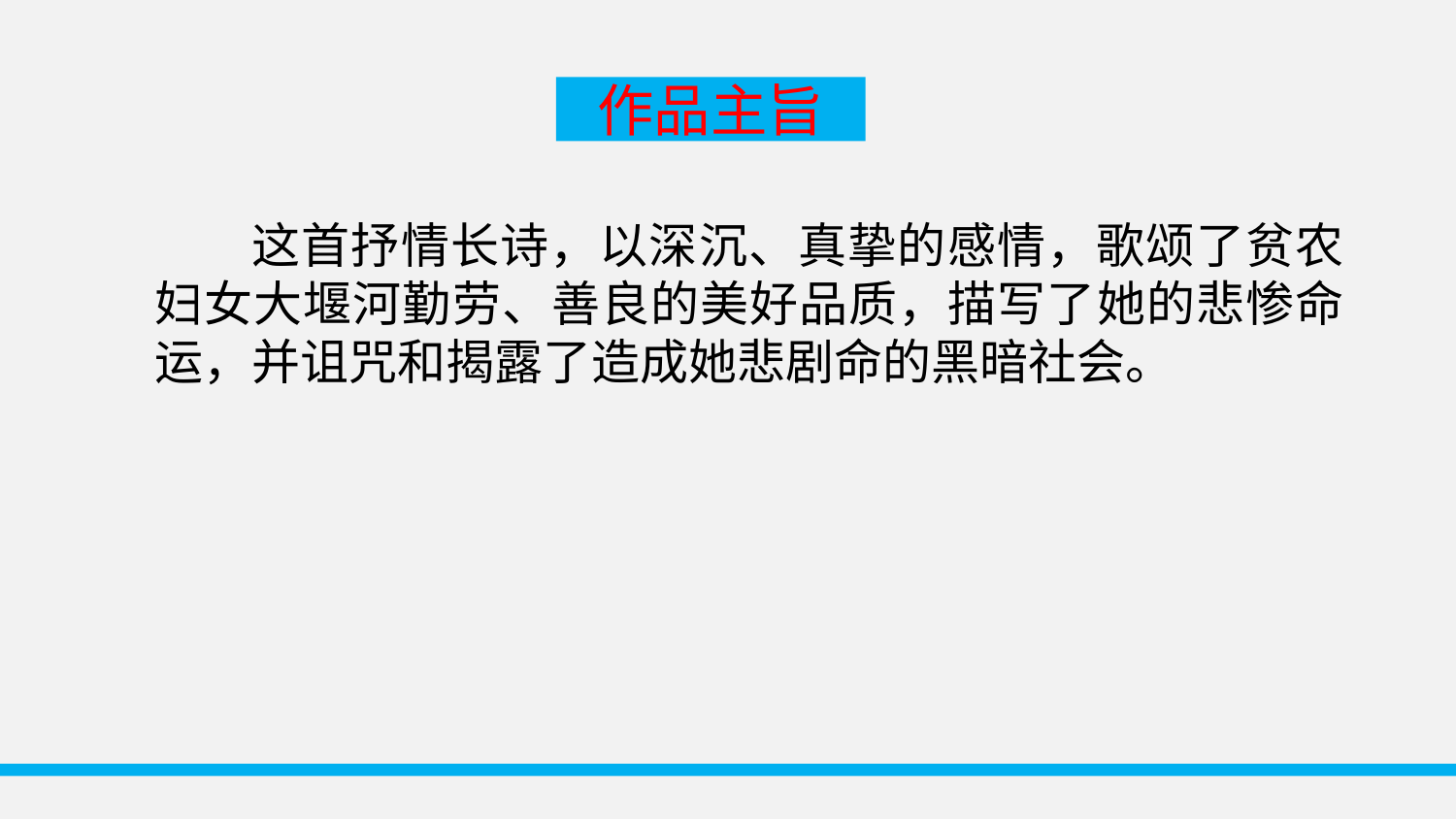

作品主旨
       这首抒情长诗，以深沉、真挚的感情，歌颂了贫农妇女大堰河勤劳、善良的美好品质，描写了她的悲惨命运，并诅咒和揭露了造成她悲剧命的黑暗社会。